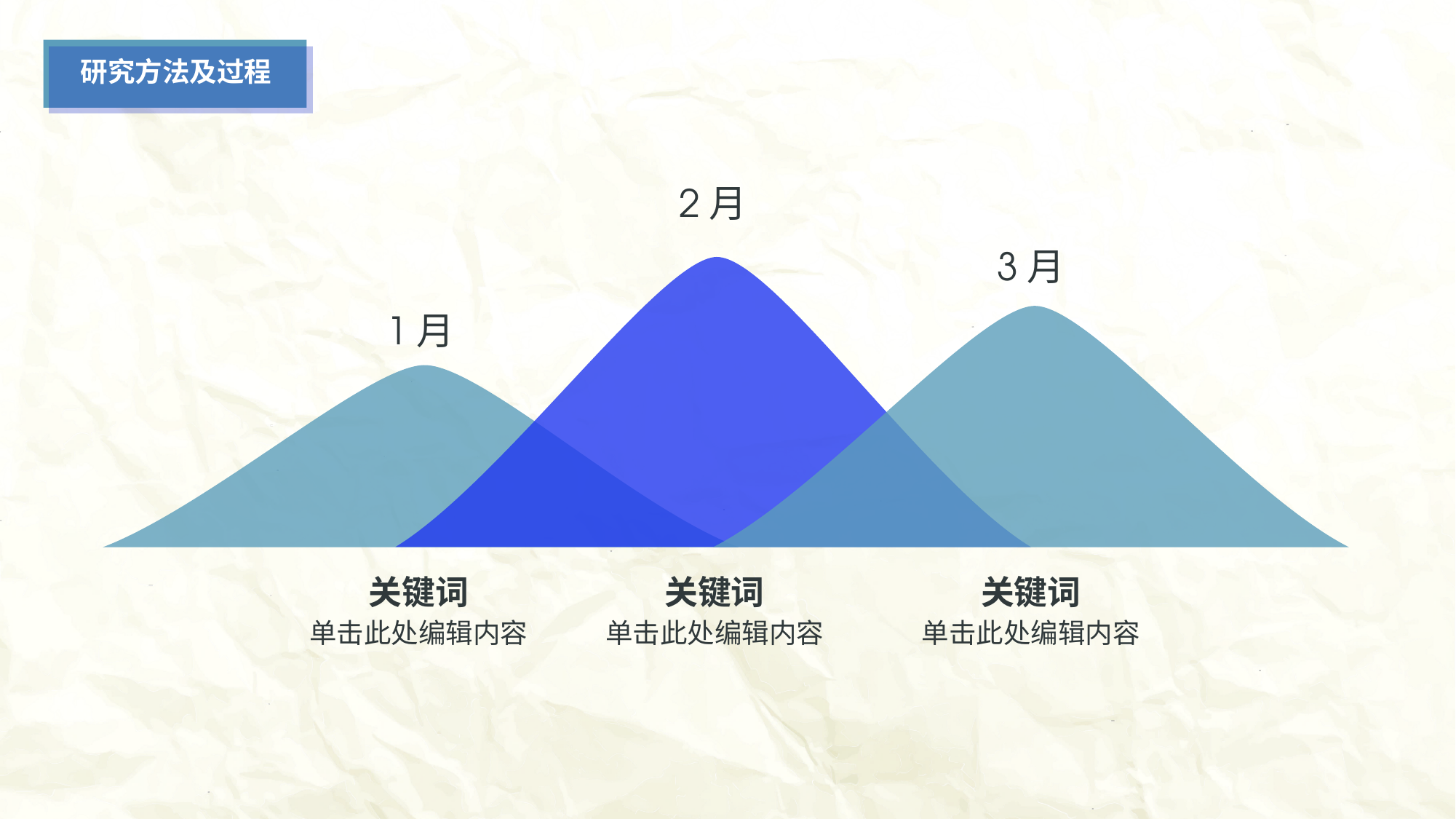

研究方法及过程
2月
3月

1月

关键词
关键词
关键词
单击此处编辑内容
单击此处编辑内容
单击此处编辑内容